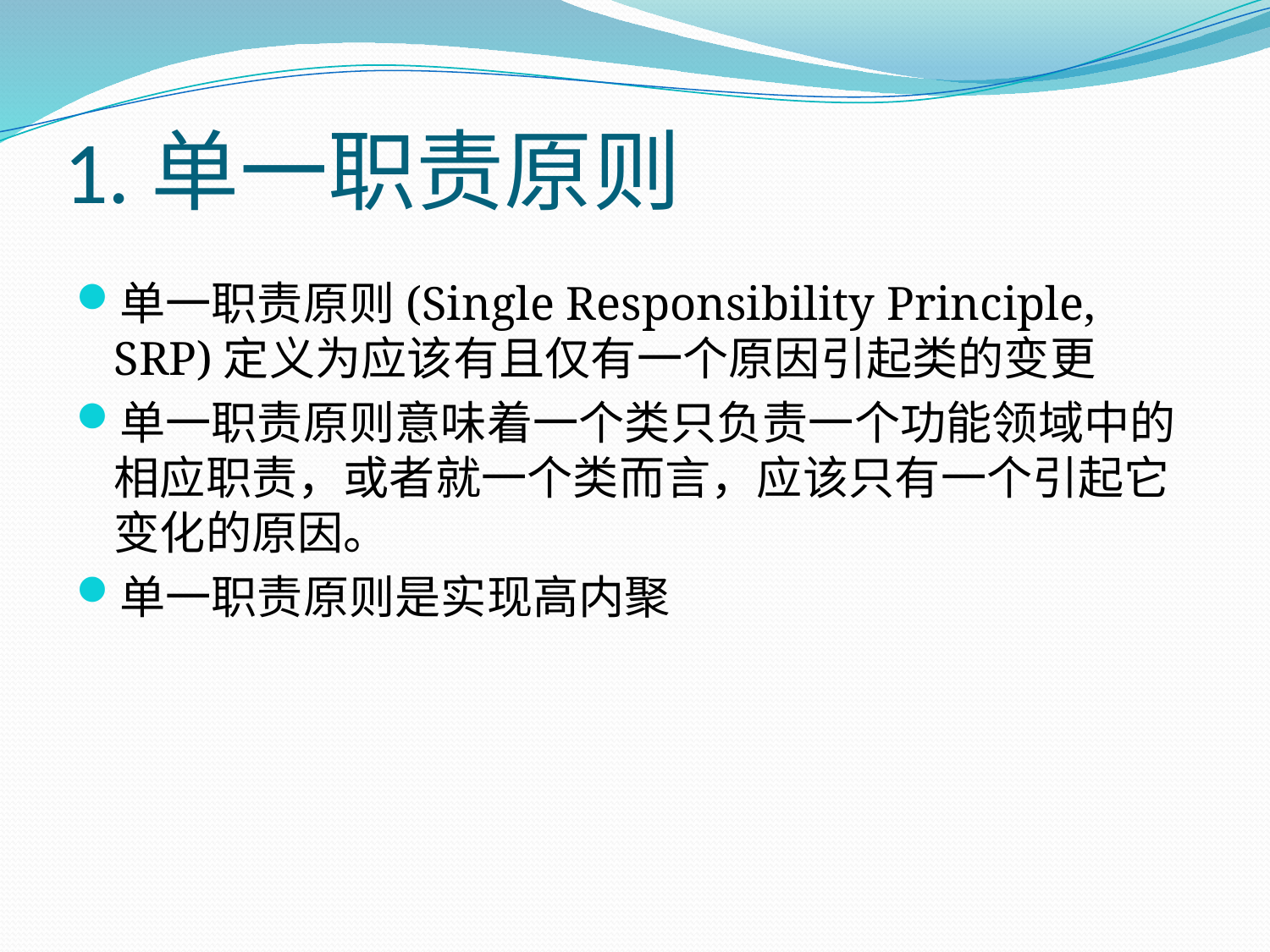

# 1.单一职责原则
单一职责原则(Single Responsibility Principle, SRP)定义为应该有且仅有一个原因引起类的变更
单一职责原则意味着一个类只负责一个功能领域中的相应职责，或者就一个类而言，应该只有一个引起它变化的原因。
单一职责原则是实现高内聚